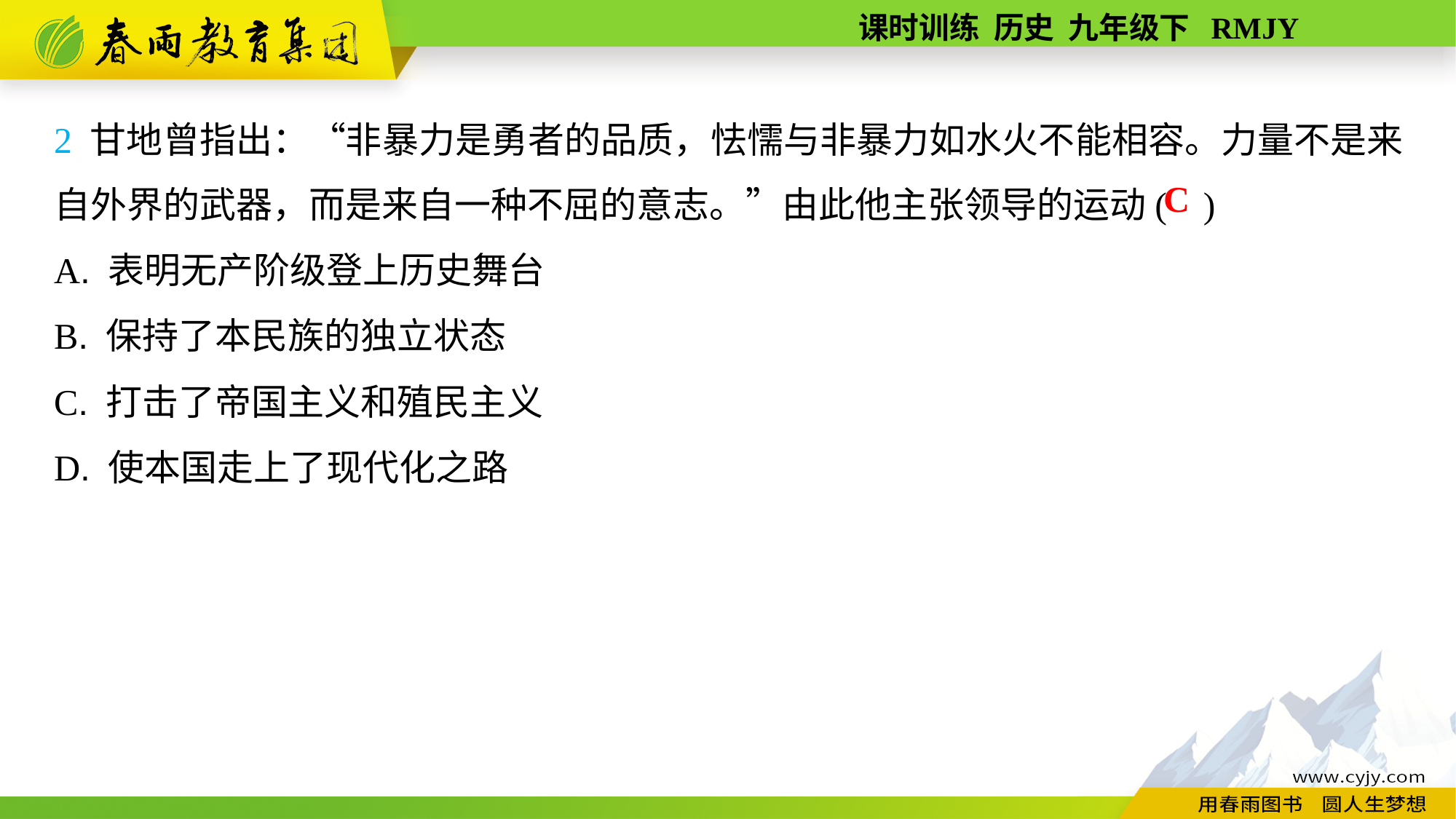

2 甘地曾指出：“非暴力是勇者的品质，怯懦与非暴力如水火不能相容。力量不是来自外界的武器，而是来自一种不屈的意志。”由此他主张领导的运动(    )
A. 表明无产阶级登上历史舞台
B. 保持了本民族的独立状态
C. 打击了帝国主义和殖民主义
D. 使本国走上了现代化之路
C